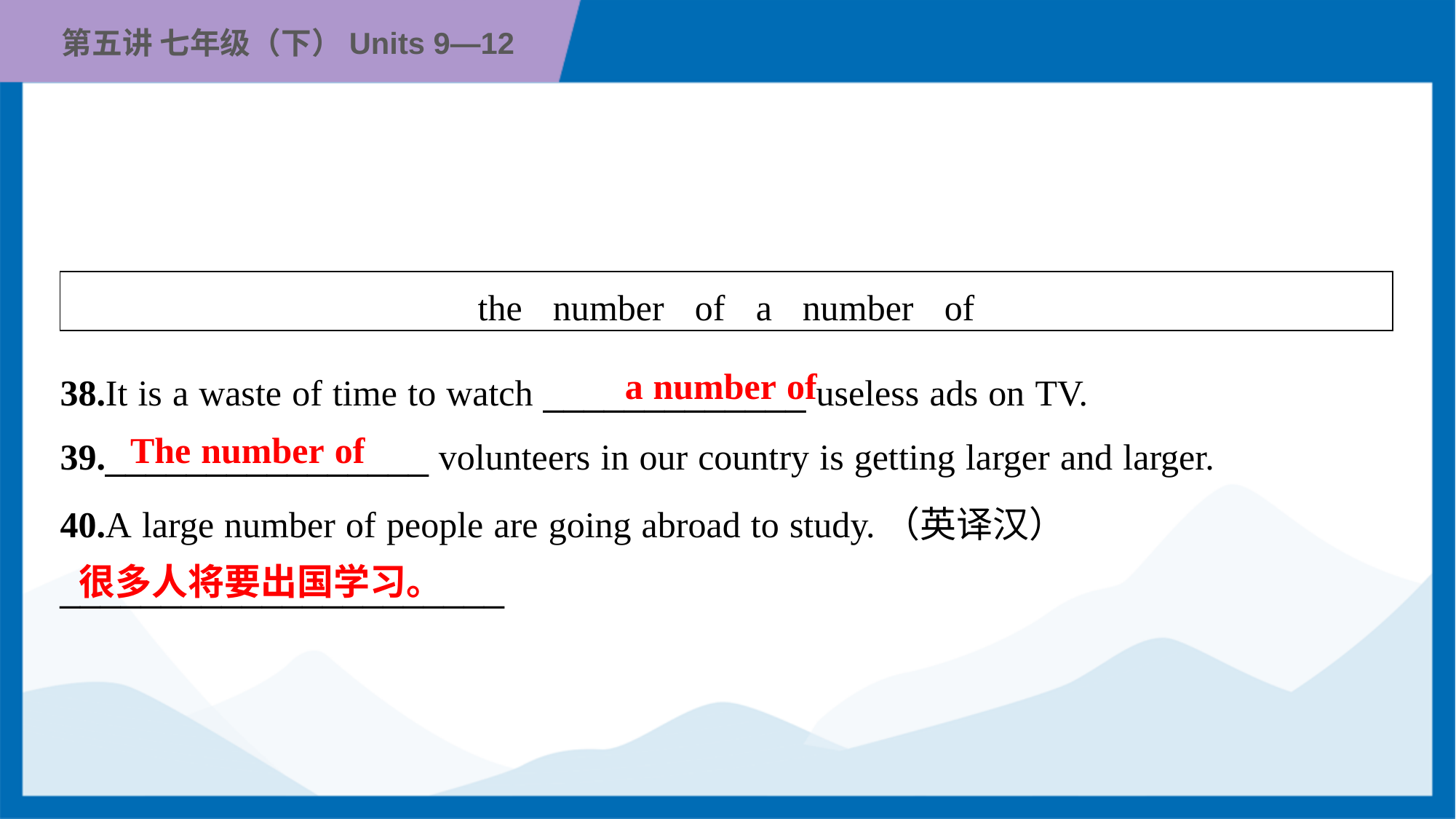

| the number of a number of |
| --- |
a number of
38.It is a waste of time to watch _____________ useless ads on TV.
39.________________ volunteers in our country is getting larger and larger.
The number of
40.A large number of people are going abroad to study.（英译汉）
______________________
很多人将要出国学习。